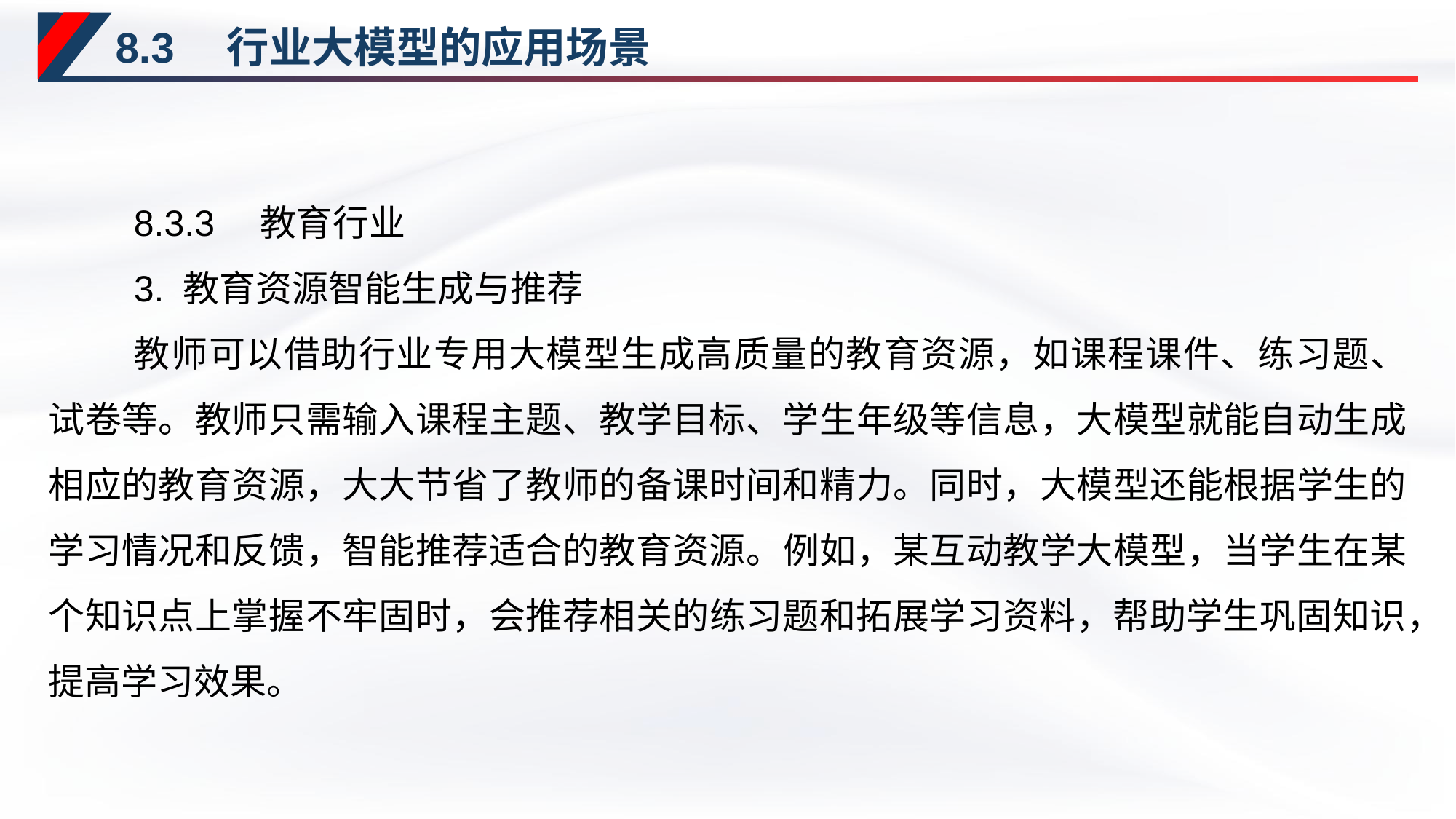

# 8.3　行业大模型的应用场景
8.3.3　教育行业
3. 教育资源智能生成与推荐
教师可以借助行业专用大模型生成高质量的教育资源，如课程课件、练习题、试卷等。教师只需输入课程主题、教学目标、学生年级等信息，大模型就能自动生成相应的教育资源，大大节省了教师的备课时间和精力。同时，大模型还能根据学生的学习情况和反馈，智能推荐适合的教育资源。例如，某互动教学大模型，当学生在某个知识点上掌握不牢固时，会推荐相关的练习题和拓展学习资料，帮助学生巩固知识，提高学习效果。